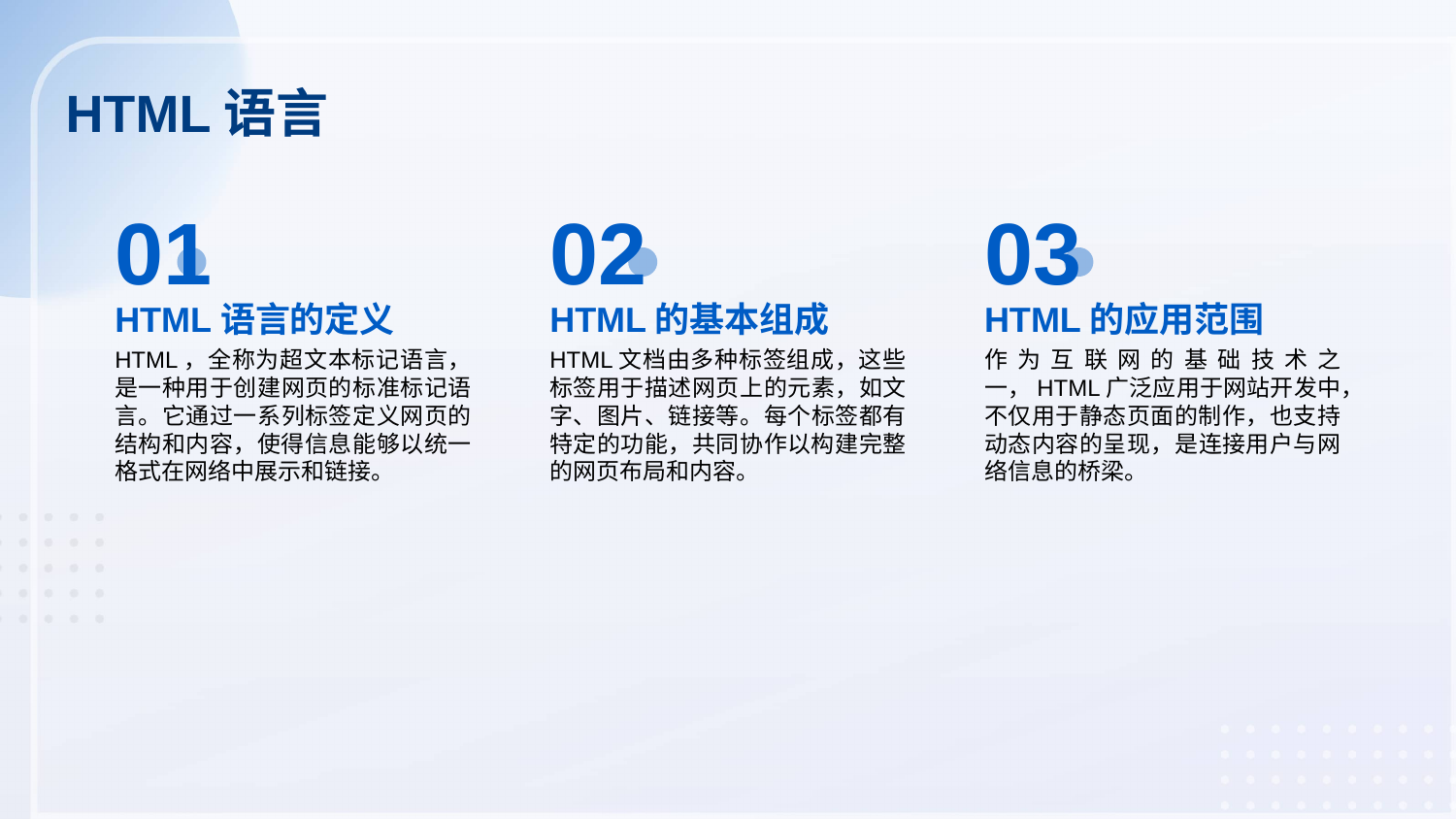

HTML语言
01
02
03

HTML语言的定义
HTML的基本组成
HTML的应用范围
HTML，全称为超文本标记语言，是一种用于创建网页的标准标记语言。它通过一系列标签定义网页的结构和内容，使得信息能够以统一格式在网络中展示和链接。
HTML文档由多种标签组成，这些标签用于描述网页上的元素，如文字、图片、链接等。每个标签都有特定的功能，共同协作以构建完整的网页布局和内容。
作为互联网的基础技术之一，HTML广泛应用于网站开发中，不仅用于静态页面的制作，也支持动态内容的呈现，是连接用户与网络信息的桥梁。